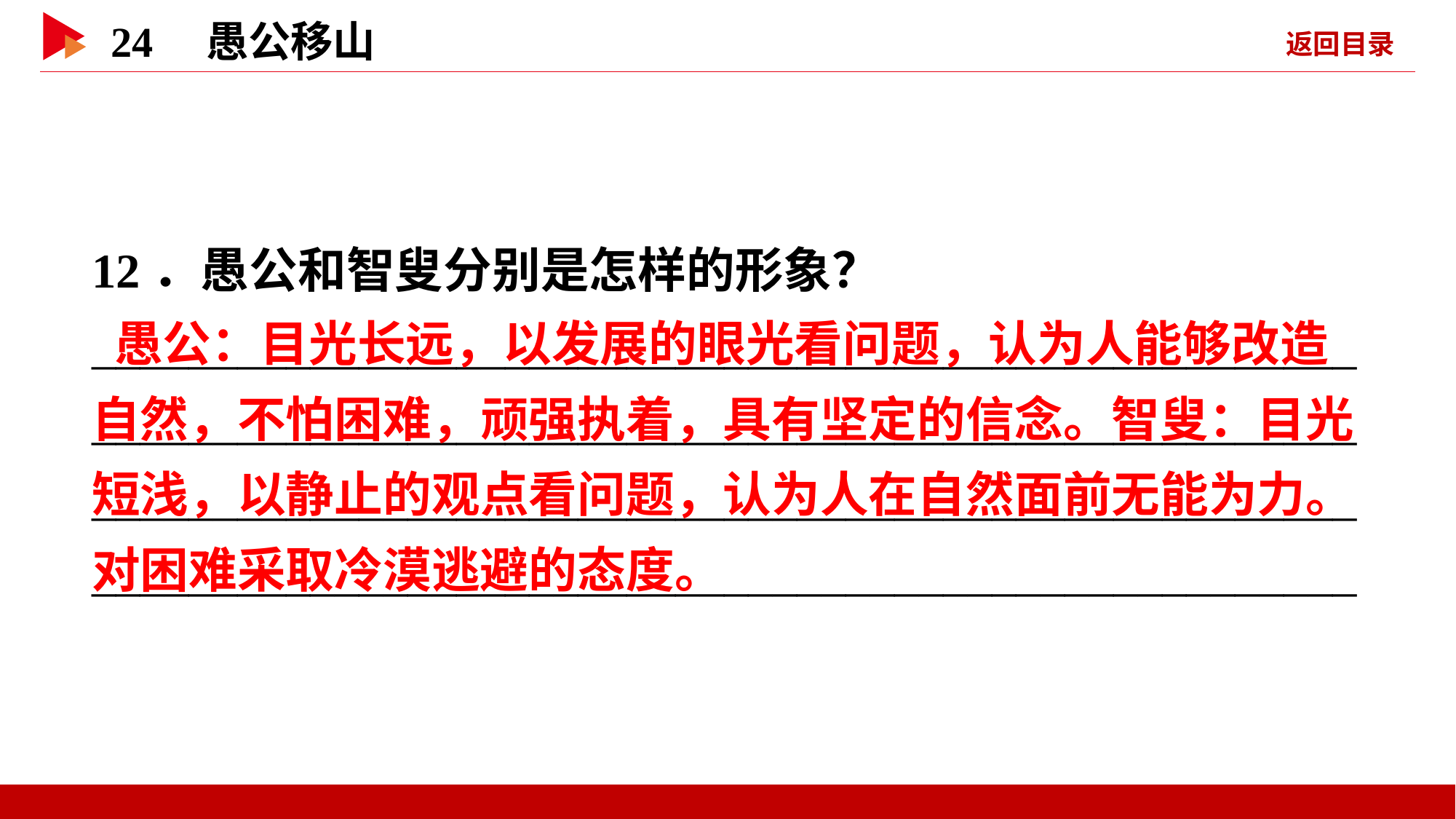

12．愚公和智叟分别是怎样的形象？
________________________________________________________________________________________________________________________________________________________________________________________________________________
 愚公：目光长远，以发展的眼光看问题，认为人能够改造自然，不怕困难，顽强执着，具有坚定的信念。智叟：目光短浅，以静止的观点看问题，认为人在自然面前无能为力。对困难采取冷漠逃避的态度。